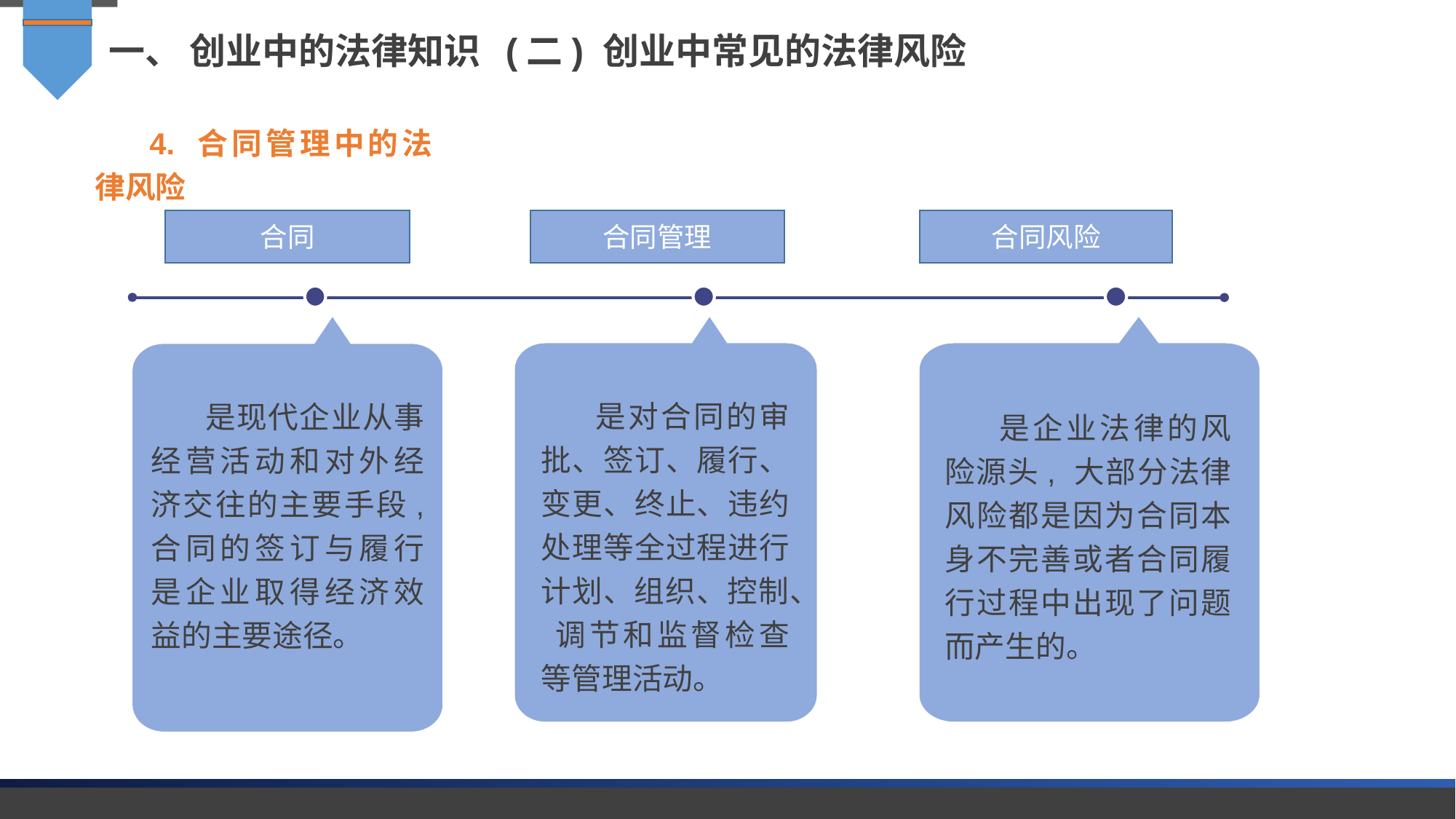

一、 创业中的法律知识  (二) 创业中常见的法律风险
4. 合同管理中的法律风险
合同
合同管理
合同风险

是对合同的审批、签订、履行、 变更、终止、违约处理等全过程进行计划、组织、控制、 调节和监督检查等管理活动。
是现代企业从事经营活动和对外经济交往的主要手段, 合同的签订与履行是企业取得经济效益的主要途径。
是企业法律的风险源头, 大部分法律风险都是因为合同本身不完善或者合同履行过程中出现了问题而产生的。